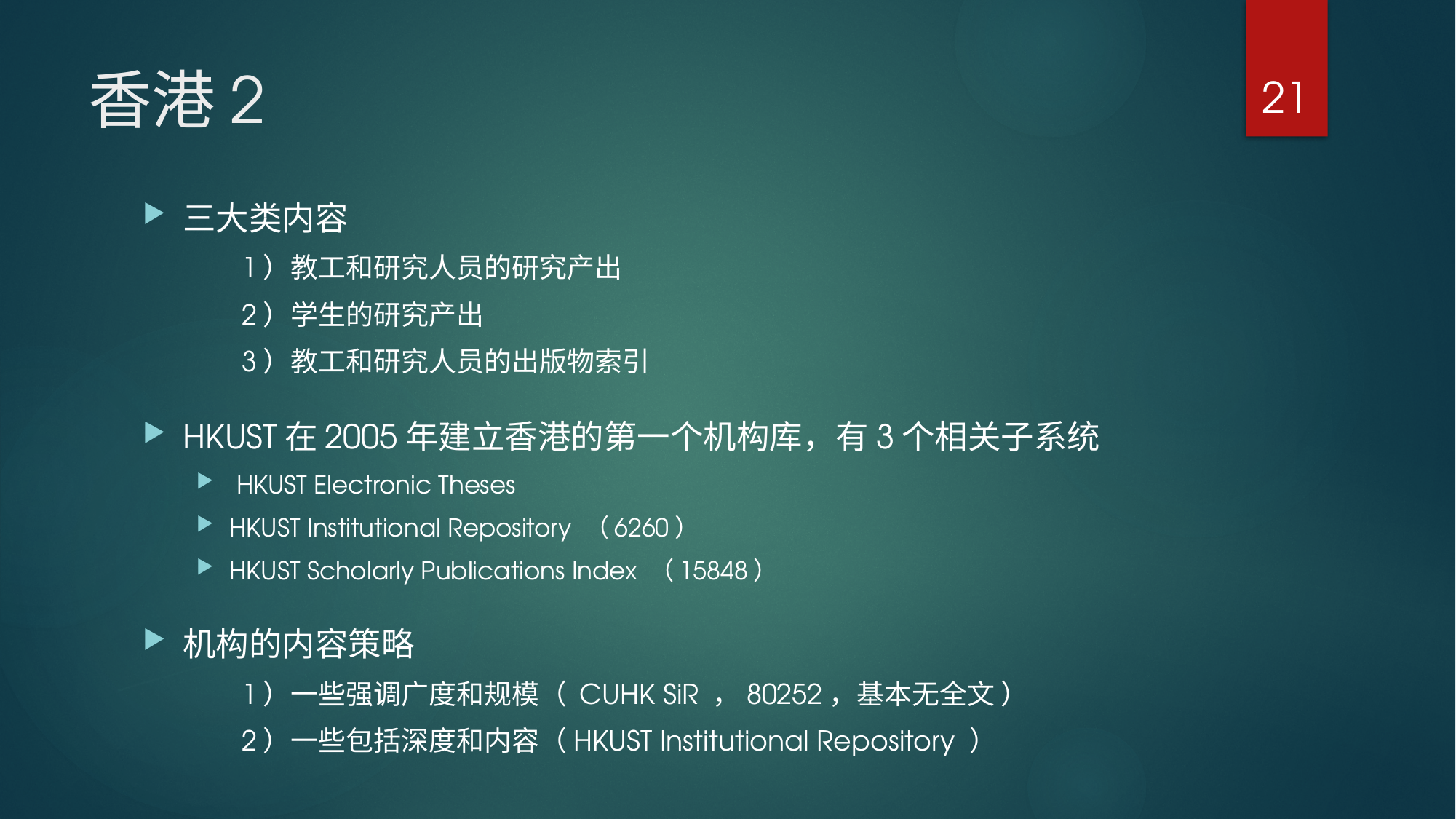

21
# 香港2
三大类内容
	1）教工和研究人员的研究产出
	2）学生的研究产出
	3）教工和研究人员的出版物索引
HKUST在2005年建立香港的第一个机构库，有3个相关子系统
 HKUST Electronic Theses
HKUST Institutional Repository （6260）
HKUST Scholarly Publications Index （15848）
机构的内容策略
	1）一些强调广度和规模（ CUHK SiR ，80252，基本无全文 ）
	2）一些包括深度和内容（HKUST Institutional Repository ）